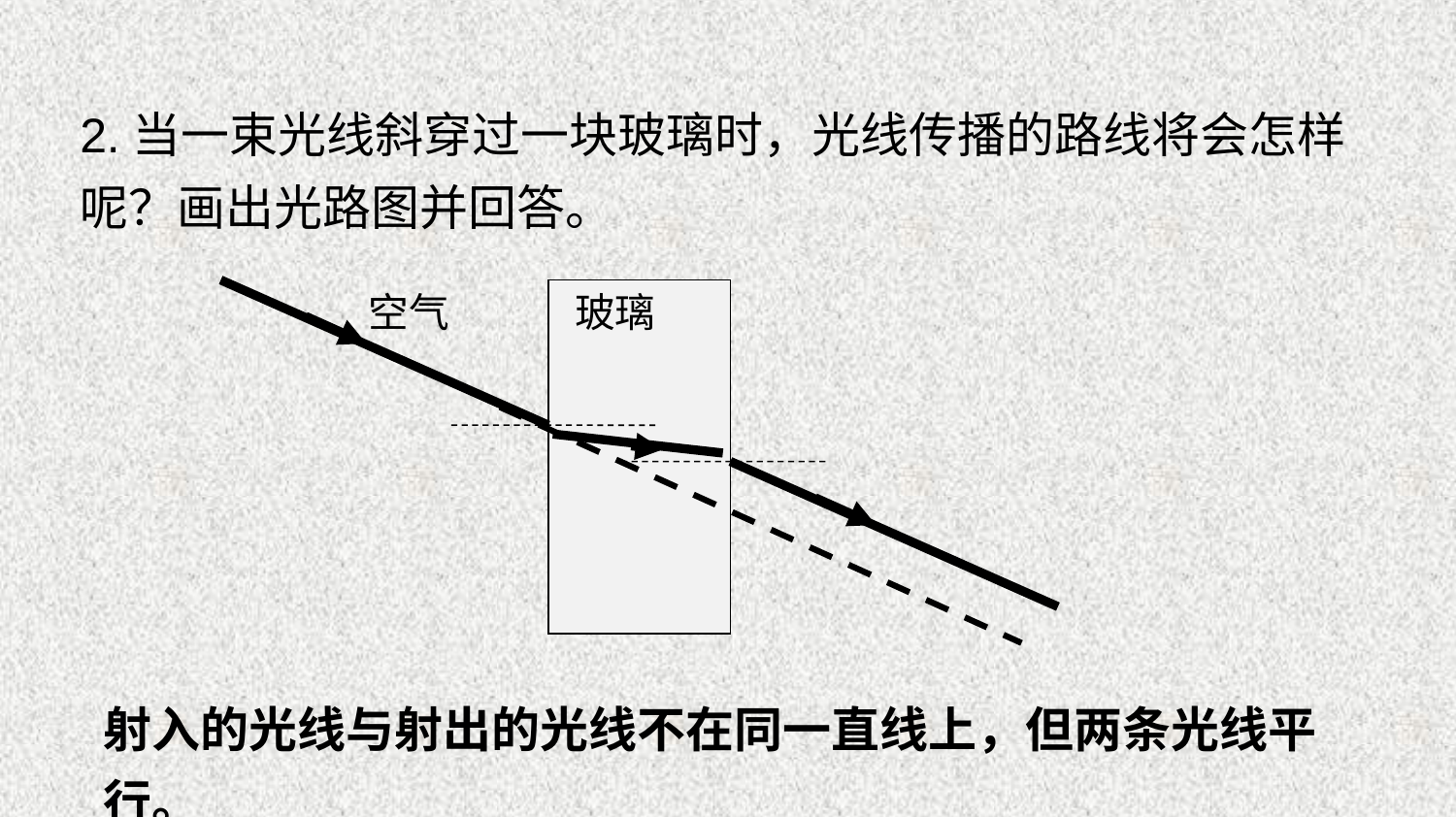

2.当一束光线斜穿过一块玻璃时，光线传播的路线将会怎样呢？画出光路图并回答。

空气

玻璃

射入的光线与射出的光线不在同一直线上，但两条光线平行。